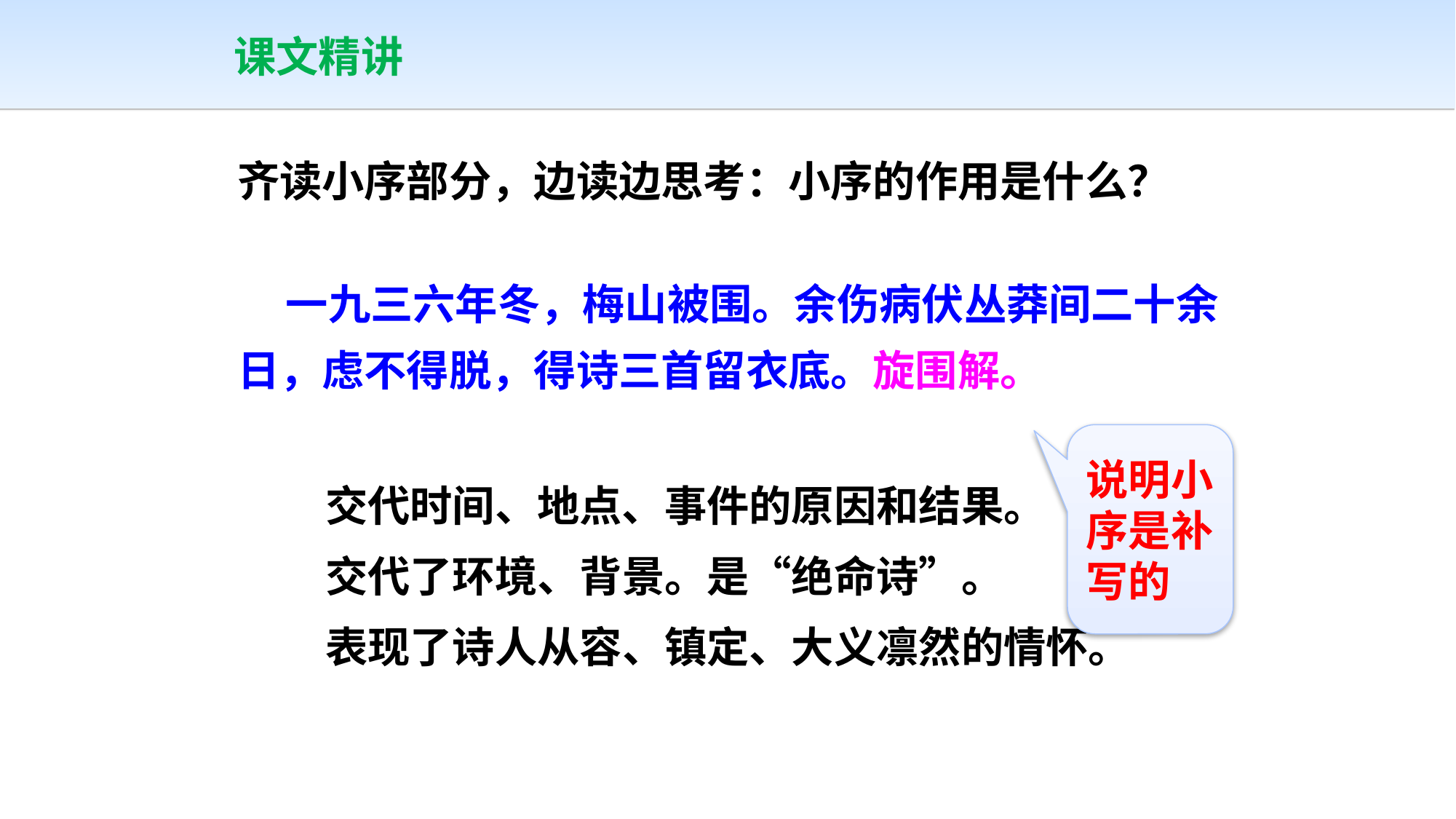

课文精讲
齐读小序部分，边读边思考：小序的作用是什么？
    一九三六年冬，梅山被围。余伤病伏丛莽间二十余日，虑不得脱，得诗三首留衣底。旋围解。
说明小序是补写的
交代时间、地点、事件的原因和结果。
交代了环境、背景。是“绝命诗”。
表现了诗人从容、镇定、大义凛然的情怀。